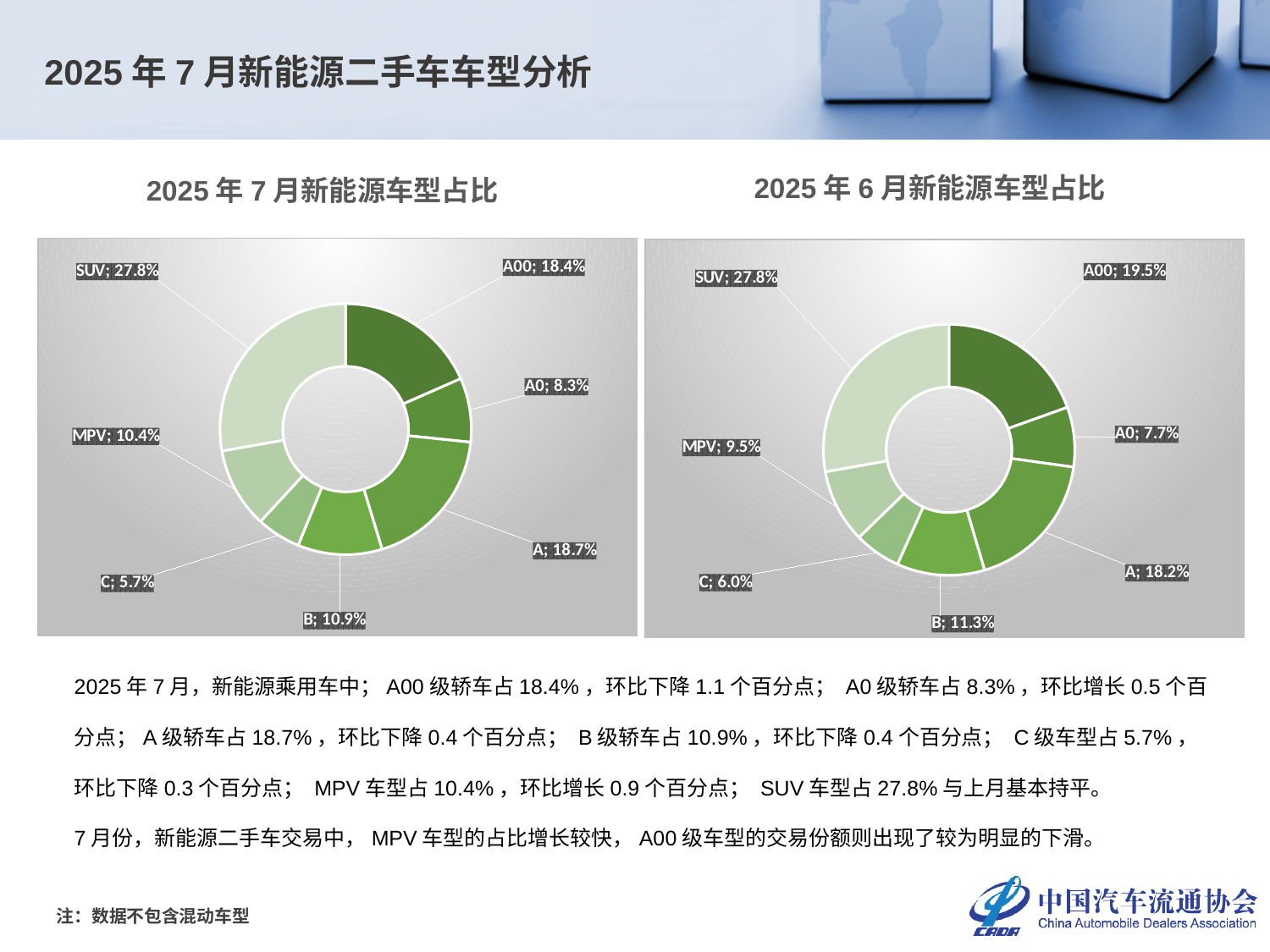

2025年7月新能源二手车车型分析
2025年6月新能源车型占比
2025年7月新能源车型占比

### Chart

| Category |  |
|---|---|
| A00 | 0.18415865173206525 |
| A0 | 0.0825 |
| A | 0.1865 |
| B | 0.1085 |
| C | 0.0568 |
| MPV | 0.10363744440704428 |
| SUV | 0.2779039038608905 |

### Chart

| Category |  |
|---|---|
| A00 | 0.19499958141912765 |
| A0 | 0.0770625297194484 |
| A | 0.1823585354255825 |
| B | 0.11296362339514979 |
| C | 0.059736091298145506 |
| MPV | 0.09480113471892548 |
| SUV | 0.27807850402362067 |
2025年7月，新能源乘用车中；A00级轿车占18.4%，环比下降1.1个百分点； A0级轿车占8.3%，环比增长0.5个百分点；A级轿车占18.7%，环比下降0.4个百分点； B级轿车占10.9%，环比下降0.4个百分点； C级车型占5.7%，环比下降0.3个百分点； MPV车型占10.4%，环比增长0.9个百分点； SUV车型占27.8%与上月基本持平。
7月份，新能源二手车交易中，MPV车型的占比增长较快，A00级车型的交易份额则出现了较为明显的下滑。
注：数据不包含混动车型